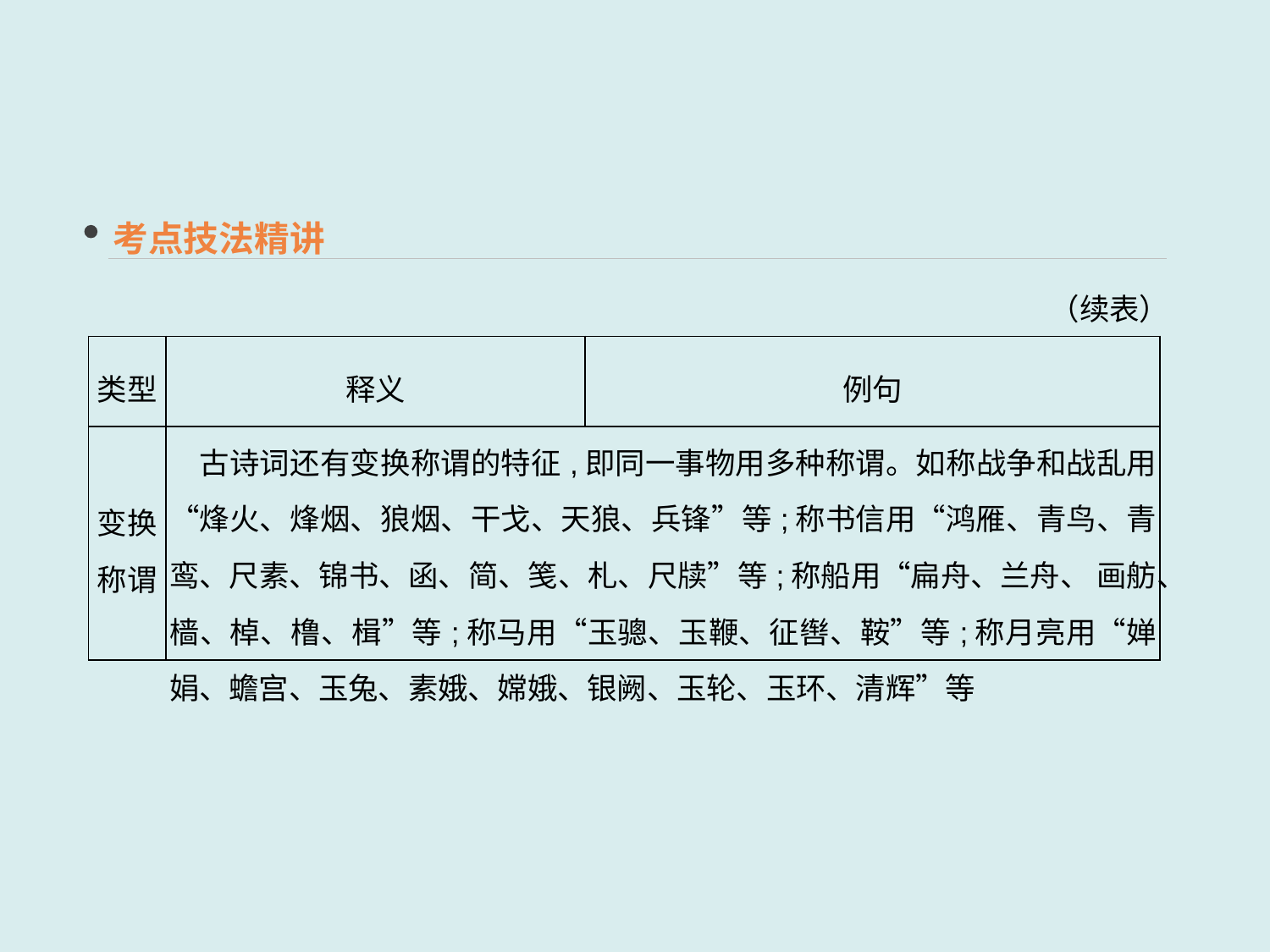

考点技法精讲

（续表）
| 类型 | 释义 | 例句 |
| --- | --- | --- |
| 变换 称谓 | 古诗词还有变换称谓的特征,即同一事物用多种称谓。如称战争和战乱用“烽火、烽烟、狼烟、干戈、天狼、兵锋”等;称书信用“鸿雁、青鸟、青鸾、尺素、锦书、函、简、笺、札、尺牍”等;称船用“扁舟、兰舟、 画舫、樯、棹、橹、楫”等;称马用“玉骢、玉鞭、征辔、鞍”等;称月亮用“婵娟、蟾宫、玉兔、素娥、嫦娥、银阙、玉轮、玉环、清辉”等 |  |